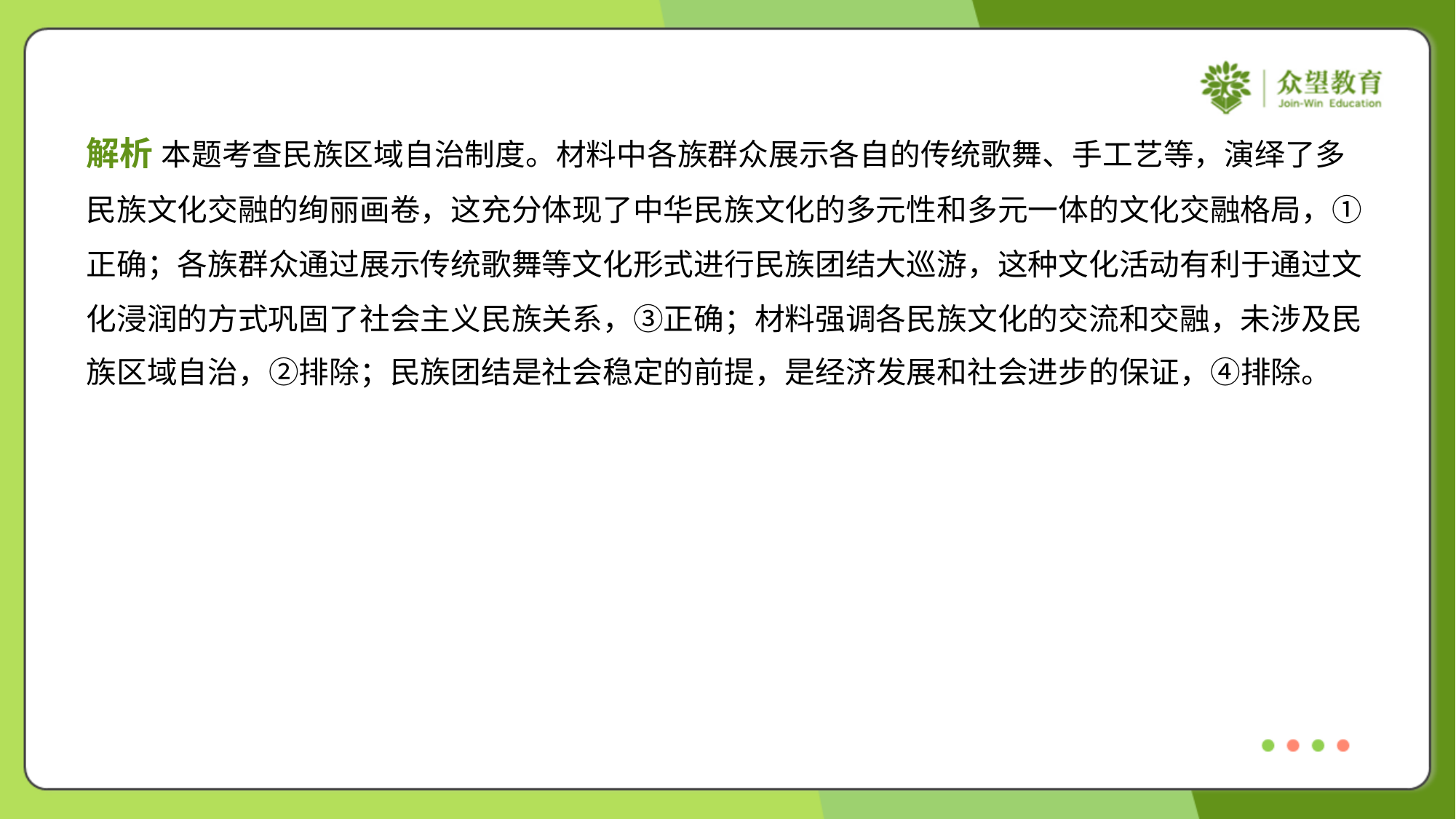

解析 本题考查民族区域自治制度。材料中各族群众展示各自的传统歌舞、手工艺等，演绎了多
民族文化交融的绚丽画卷，这充分体现了中华民族文化的多元性和多元一体的文化交融格局，①
正确；各族群众通过展示传统歌舞等文化形式进行民族团结大巡游，这种文化活动有利于通过文
化浸润的方式巩固了社会主义民族关系，③正确；材料强调各民族文化的交流和交融，未涉及民
族区域自治，②排除；民族团结是社会稳定的前提，是经济发展和社会进步的保证，④排除。